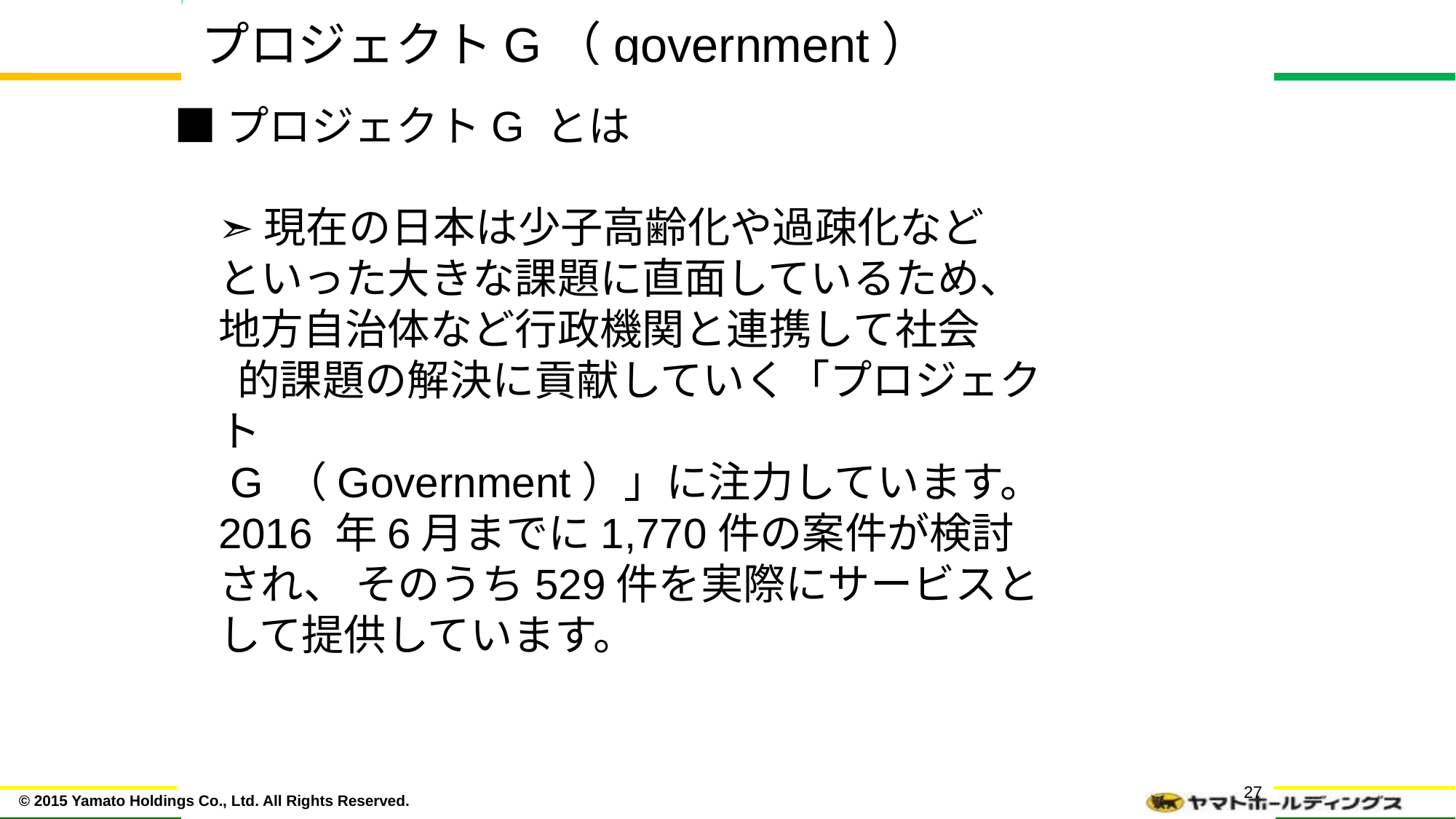

プロジェクトG（government）

■プロジェクトG とは
➣現在の日本は少子高齢化や過疎化など
といった大きな課題に直面しているため、
地方自治体など行政機関と連携して社会
 的課題の解決に貢献していく「プロジェクト
 G （Government）」に注力しています。
2016 年6月までに1,770件の案件が検討
され、 そのうち529件を実際にサービスと
して提供しています。
27